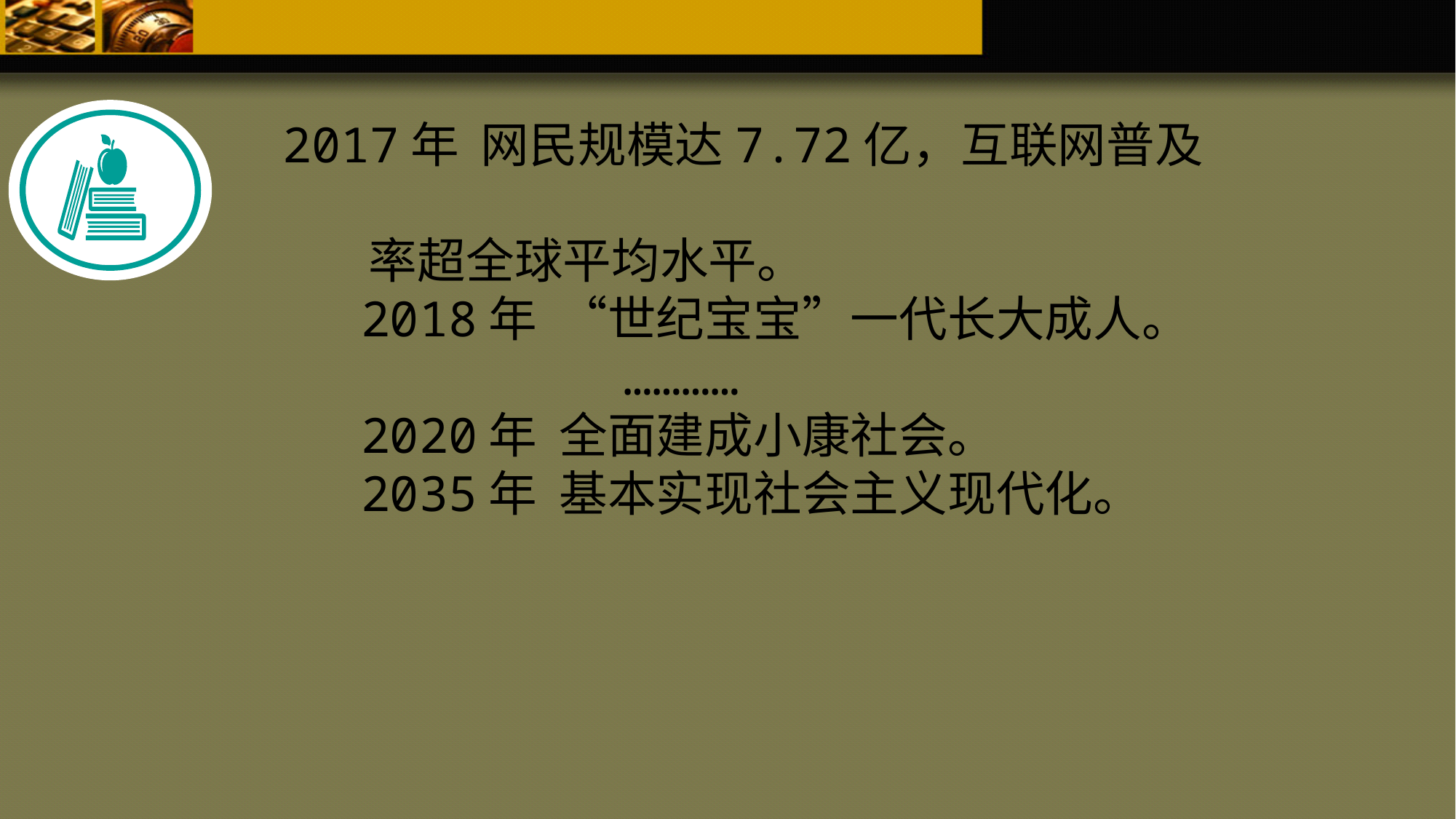

2017年  网民规模达7.72亿，互联网普及
             率超全球平均水平。
     2018年  “世纪宝宝”一代长大成人。
              …………
     2020年  全面建成小康社会。
     2035年  基本实现社会主义现代化。